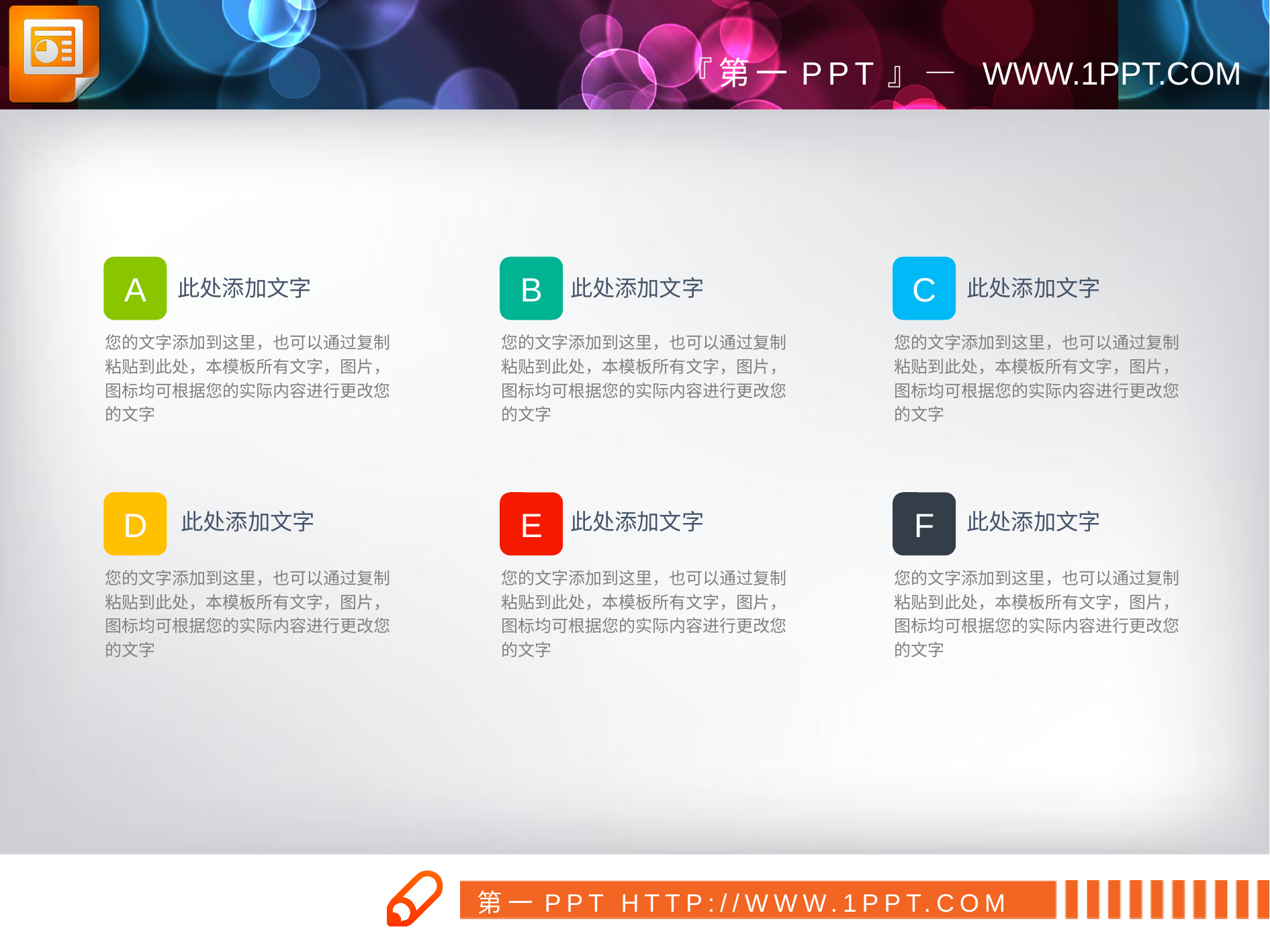

A
此处添加文字
您的文字添加到这里，也可以通过复制粘贴到此处，本模板所有文字，图片，图标均可根据您的实际内容进行更改您的文字
B
此处添加文字
您的文字添加到这里，也可以通过复制粘贴到此处，本模板所有文字，图片，图标均可根据您的实际内容进行更改您的文字
C
此处添加文字
您的文字添加到这里，也可以通过复制粘贴到此处，本模板所有文字，图片，图标均可根据您的实际内容进行更改您的文字
D
此处添加文字
您的文字添加到这里，也可以通过复制粘贴到此处，本模板所有文字，图片，图标均可根据您的实际内容进行更改您的文字
E
此处添加文字
您的文字添加到这里，也可以通过复制粘贴到此处，本模板所有文字，图片，图标均可根据您的实际内容进行更改您的文字
F
此处添加文字
您的文字添加到这里，也可以通过复制粘贴到此处，本模板所有文字，图片，图标均可根据您的实际内容进行更改您的文字